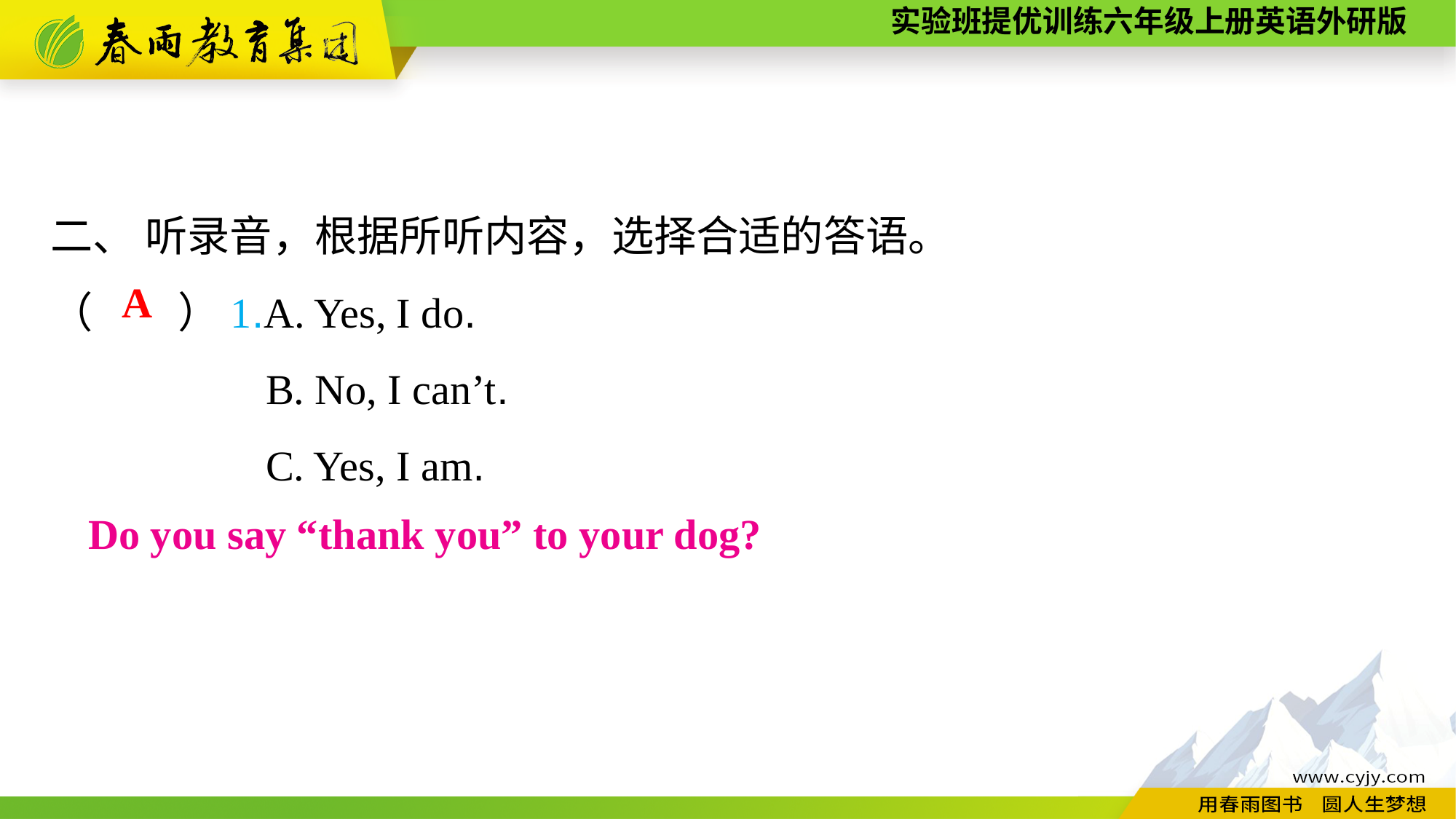

二、 听录音，根据所听内容，选择合适的答语。
（　　）1.A. Yes, I do.
B. No, I can’t.
C. Yes, I am.
A
Do you say “thank you” to your dog?